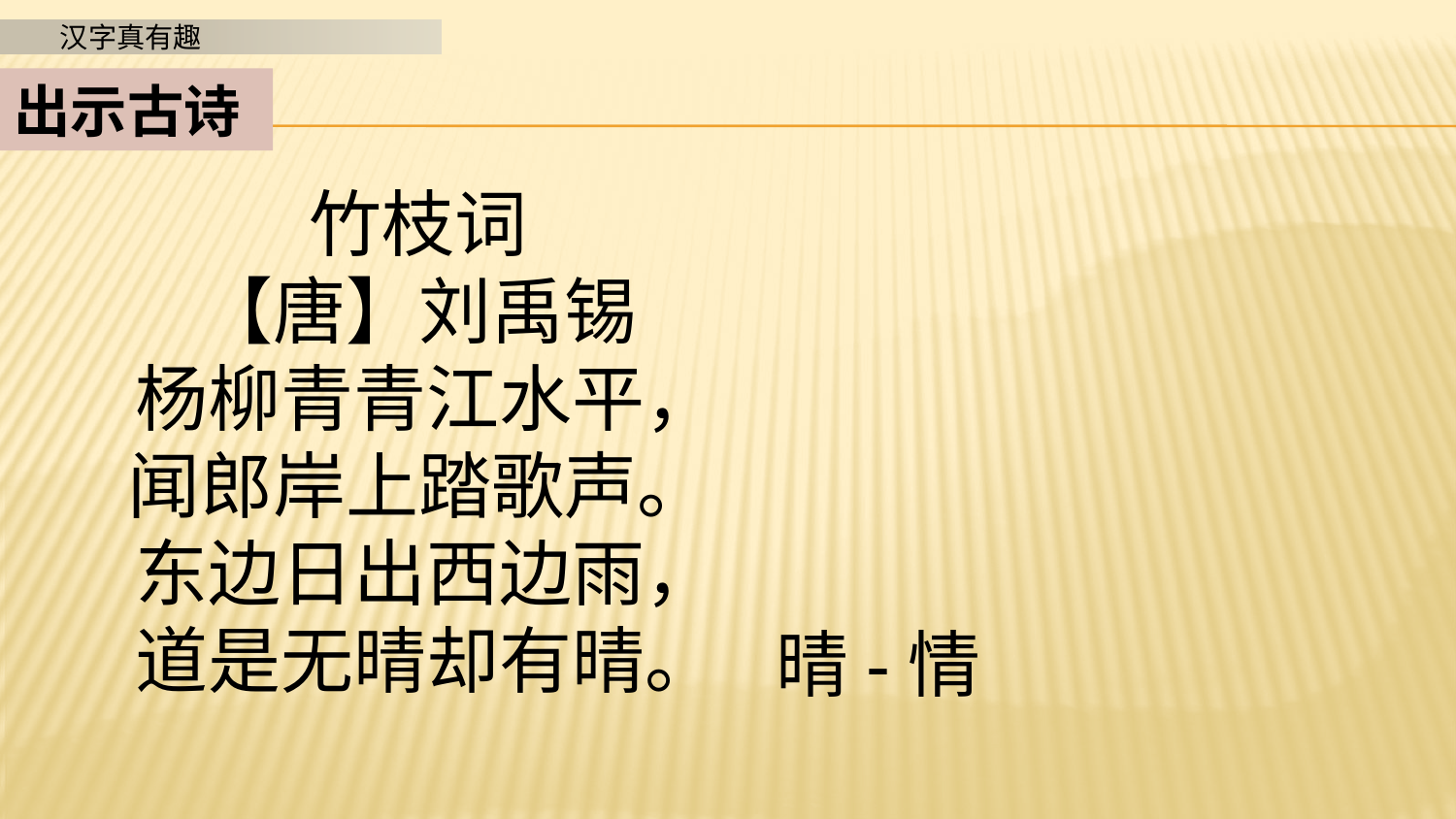

出示古诗
竹枝词
【唐】刘禹锡
杨柳青青江水平，
闻郎岸上踏歌声。
东边日出西边雨，
道是无晴却有晴。
晴-情